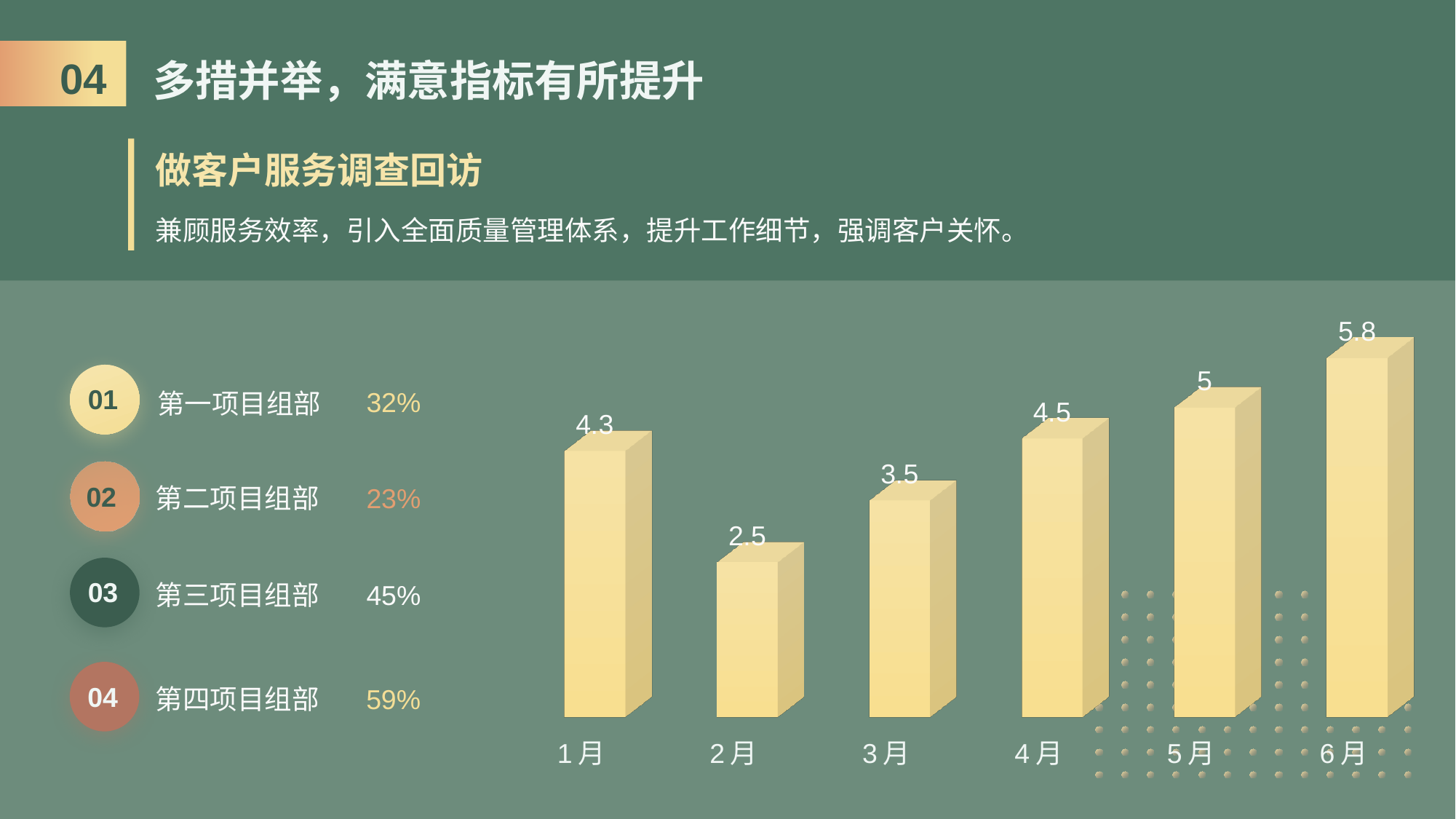

04
多措并举，满意指标有所提升

做客户服务调查回访
兼顾服务效率，引入全面质量管理体系，提升工作细节，强调客户关怀。

[unsupported chart]

第一项目组部
01
32%

02
第二项目组部
23%

03
第三项目组部
45%

04
第四项目组部
59%